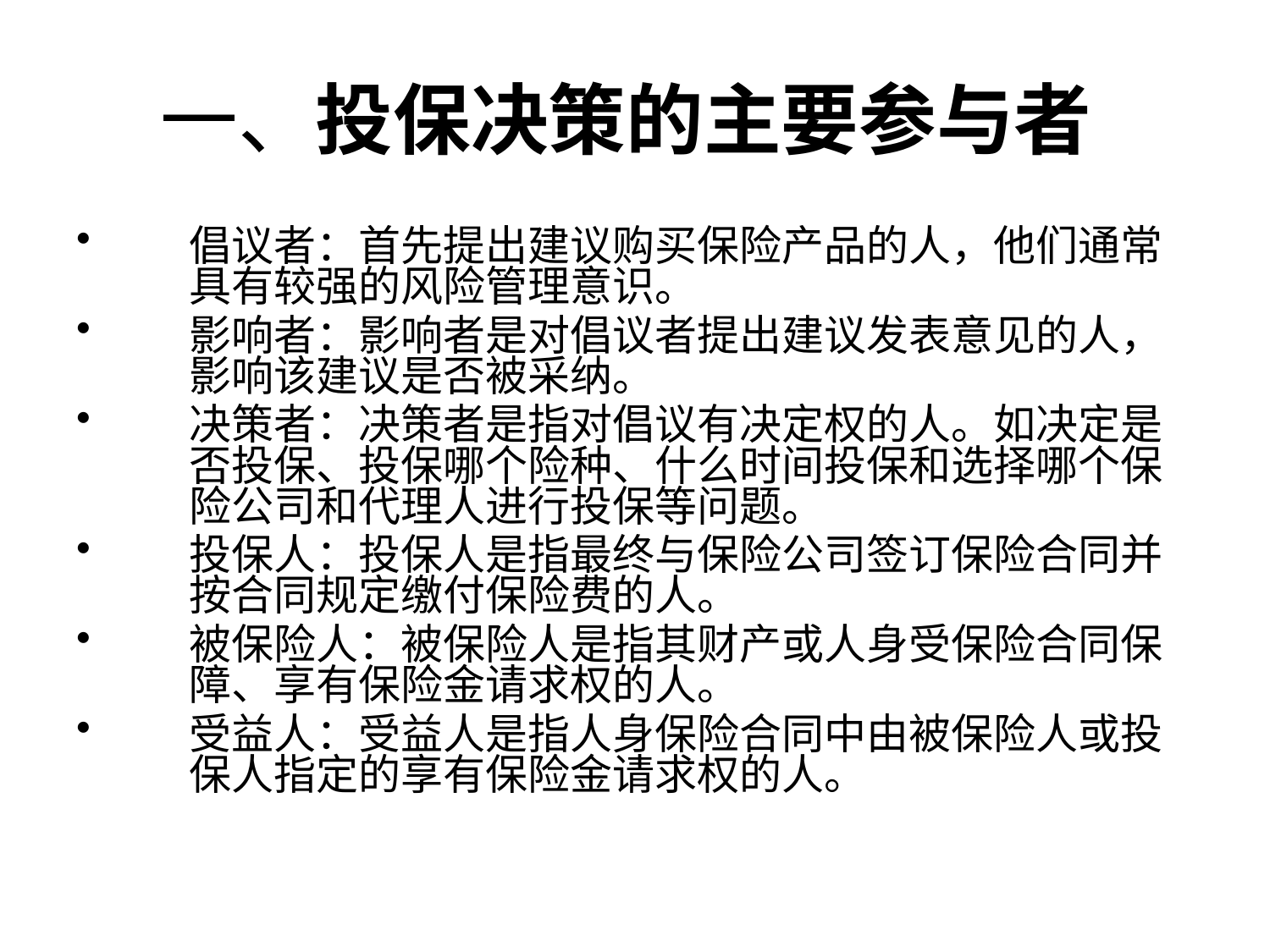

# 一、投保决策的主要参与者
倡议者：首先提出建议购买保险产品的人，他们通常具有较强的风险管理意识。
影响者：影响者是对倡议者提出建议发表意见的人，影响该建议是否被采纳。
决策者：决策者是指对倡议有决定权的人。如决定是否投保、投保哪个险种、什么时间投保和选择哪个保险公司和代理人进行投保等问题。
投保人：投保人是指最终与保险公司签订保险合同并按合同规定缴付保险费的人。
被保险人：被保险人是指其财产或人身受保险合同保障、享有保险金请求权的人。
受益人：受益人是指人身保险合同中由被保险人或投保人指定的享有保险金请求权的人。